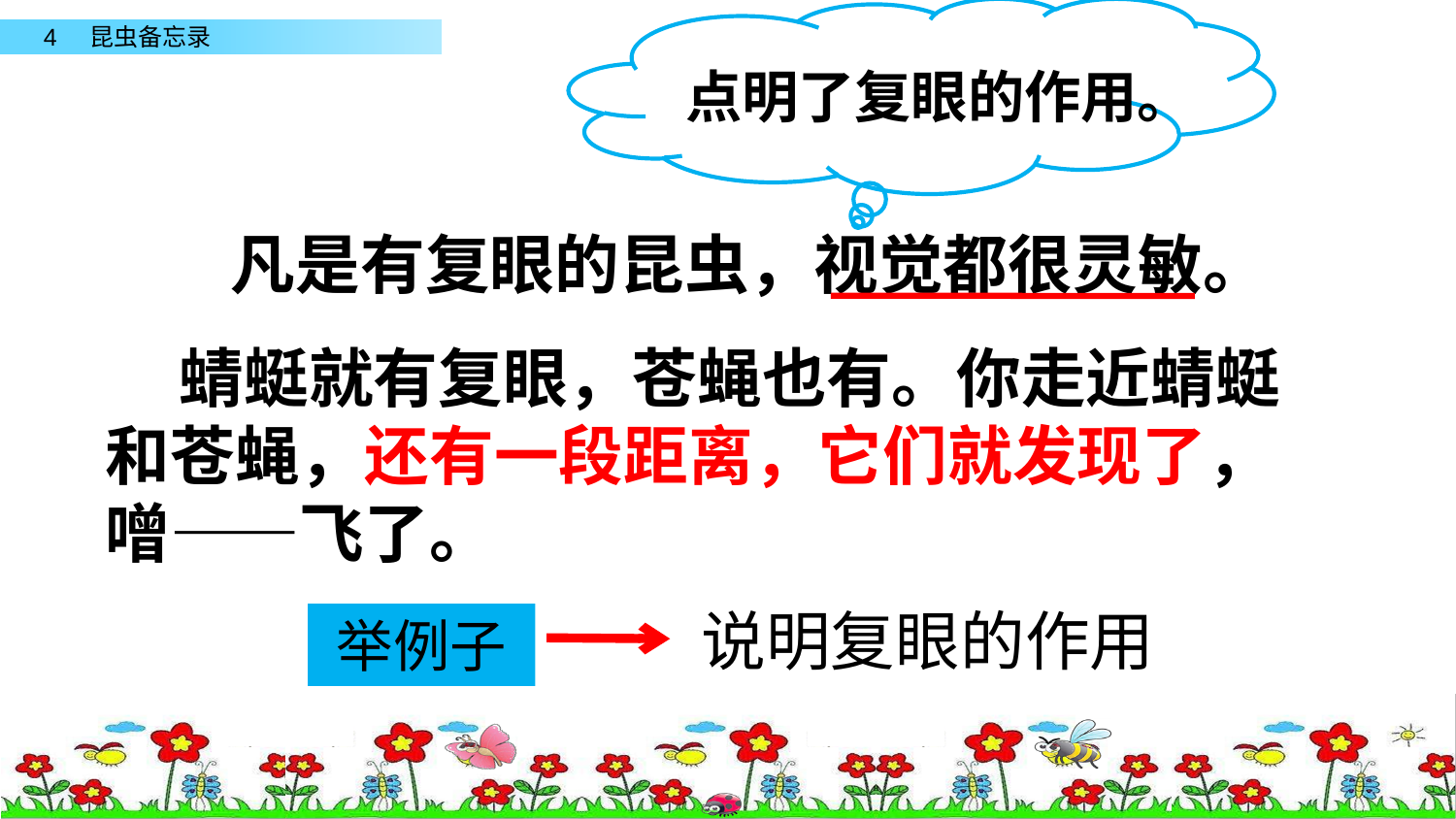

点明了复眼的作用。
凡是有复眼的昆虫，视觉都很灵敏。
    蜻蜓就有复眼，苍蝇也有。你走近蜻蜓和苍蝇，还有一段距离，它们就发现了，噌——飞了。
说明复眼的作用
举例子